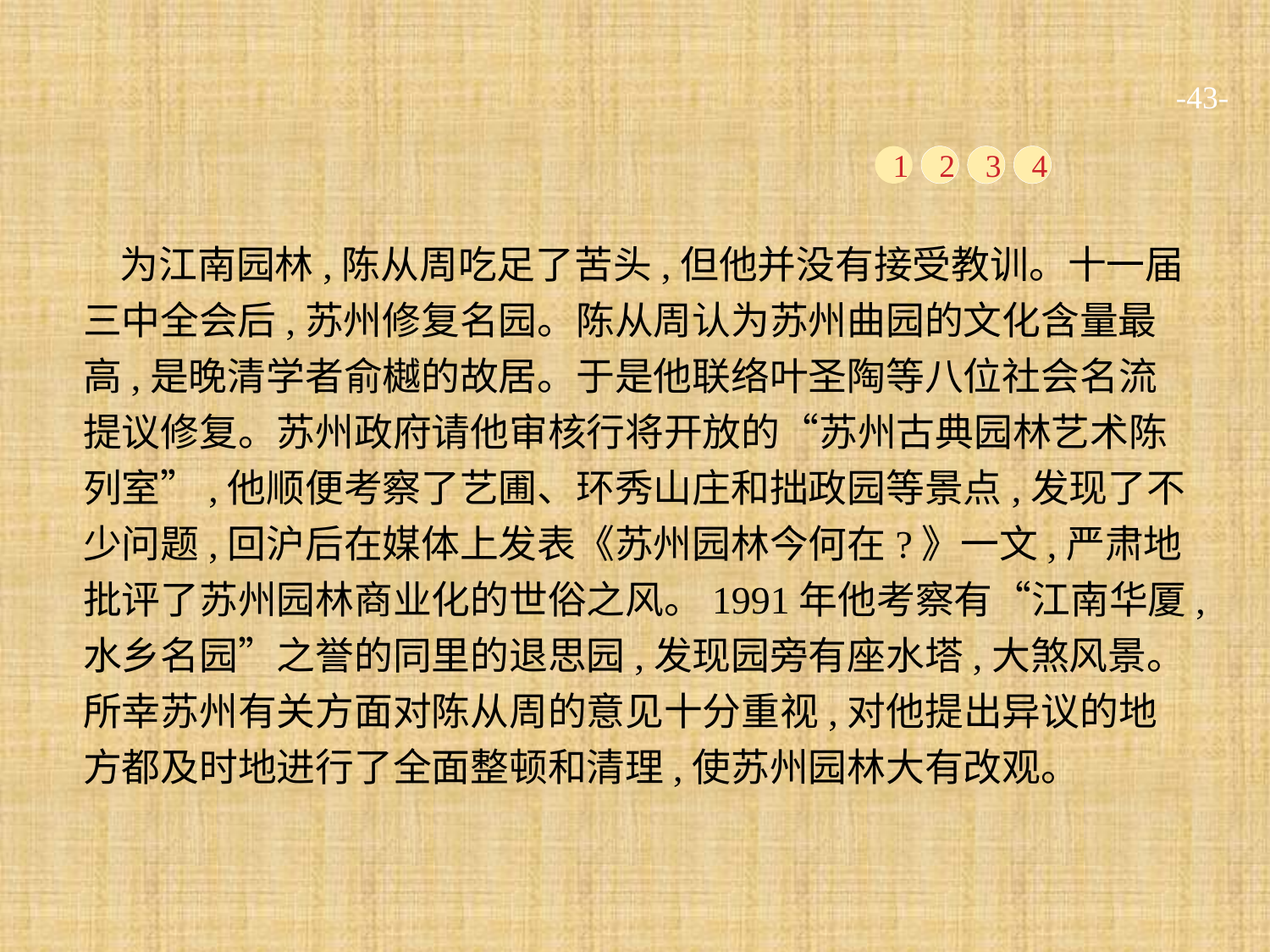

-43-
1
2
3
4
为江南园林,陈从周吃足了苦头,但他并没有接受教训。十一届三中全会后,苏州修复名园。陈从周认为苏州曲园的文化含量最高,是晚清学者俞樾的故居。于是他联络叶圣陶等八位社会名流提议修复。苏州政府请他审核行将开放的“苏州古典园林艺术陈列室”,他顺便考察了艺圃、环秀山庄和拙政园等景点,发现了不少问题,回沪后在媒体上发表《苏州园林今何在?》一文,严肃地批评了苏州园林商业化的世俗之风。1991年他考察有“江南华厦,水乡名园”之誉的同里的退思园,发现园旁有座水塔,大煞风景。所幸苏州有关方面对陈从周的意见十分重视,对他提出异议的地方都及时地进行了全面整顿和清理,使苏州园林大有改观。